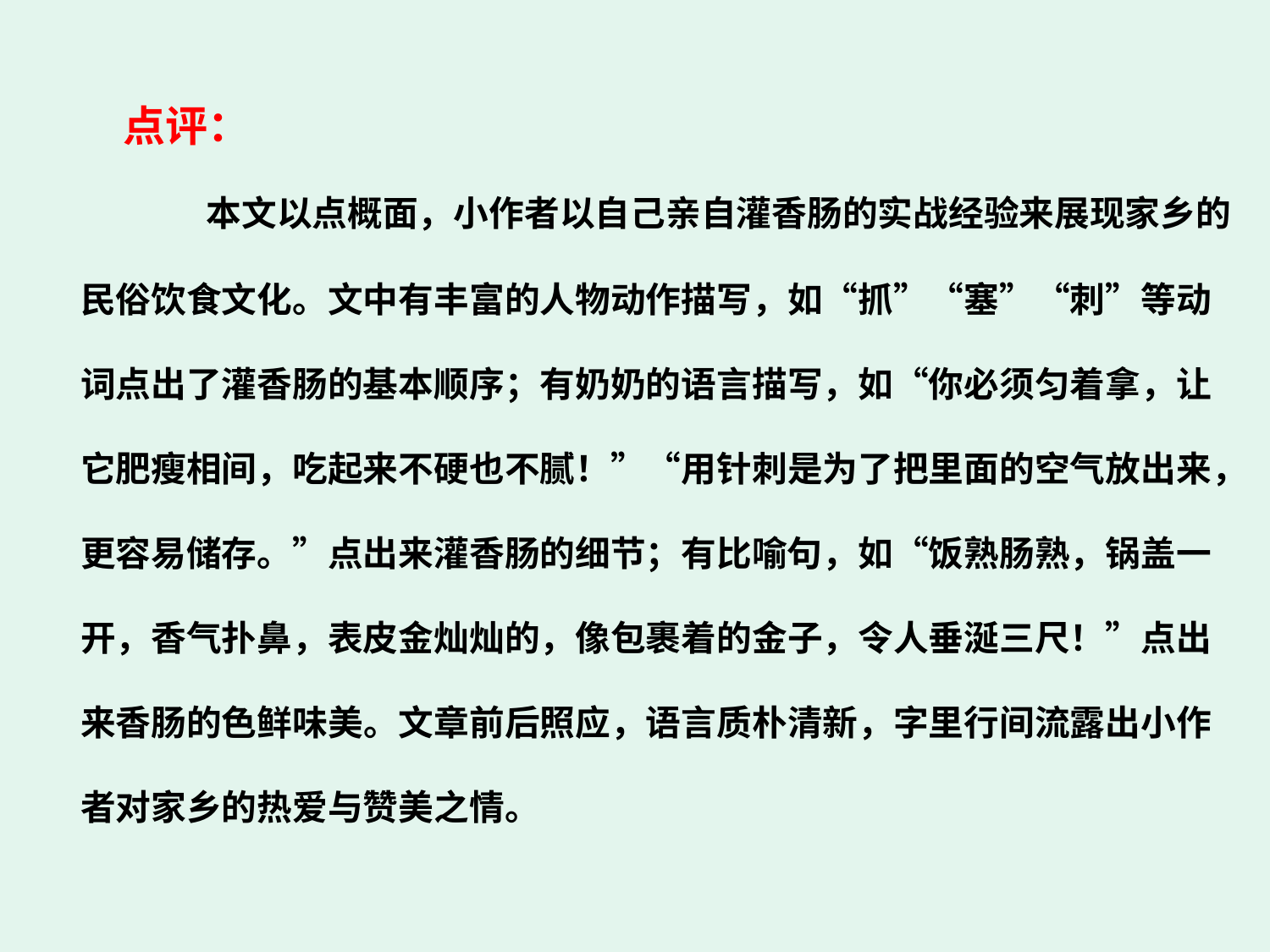

点评：
        本文以点概面，小作者以自己亲自灌香肠的实战经验来展现家乡的民俗饮食文化。文中有丰富的人物动作描写，如“抓”“塞”“刺”等动词点出了灌香肠的基本顺序；有奶奶的语言描写，如“你必须匀着拿，让它肥瘦相间，吃起来不硬也不腻！”“用针刺是为了把里面的空气放出来，更容易储存。”点出来灌香肠的细节；有比喻句，如“饭熟肠熟，锅盖一开，香气扑鼻，表皮金灿灿的，像包裹着的金子，令人垂涎三尺！”点出来香肠的色鲜味美。文章前后照应，语言质朴清新，字里行间流露出小作者对家乡的热爱与赞美之情。